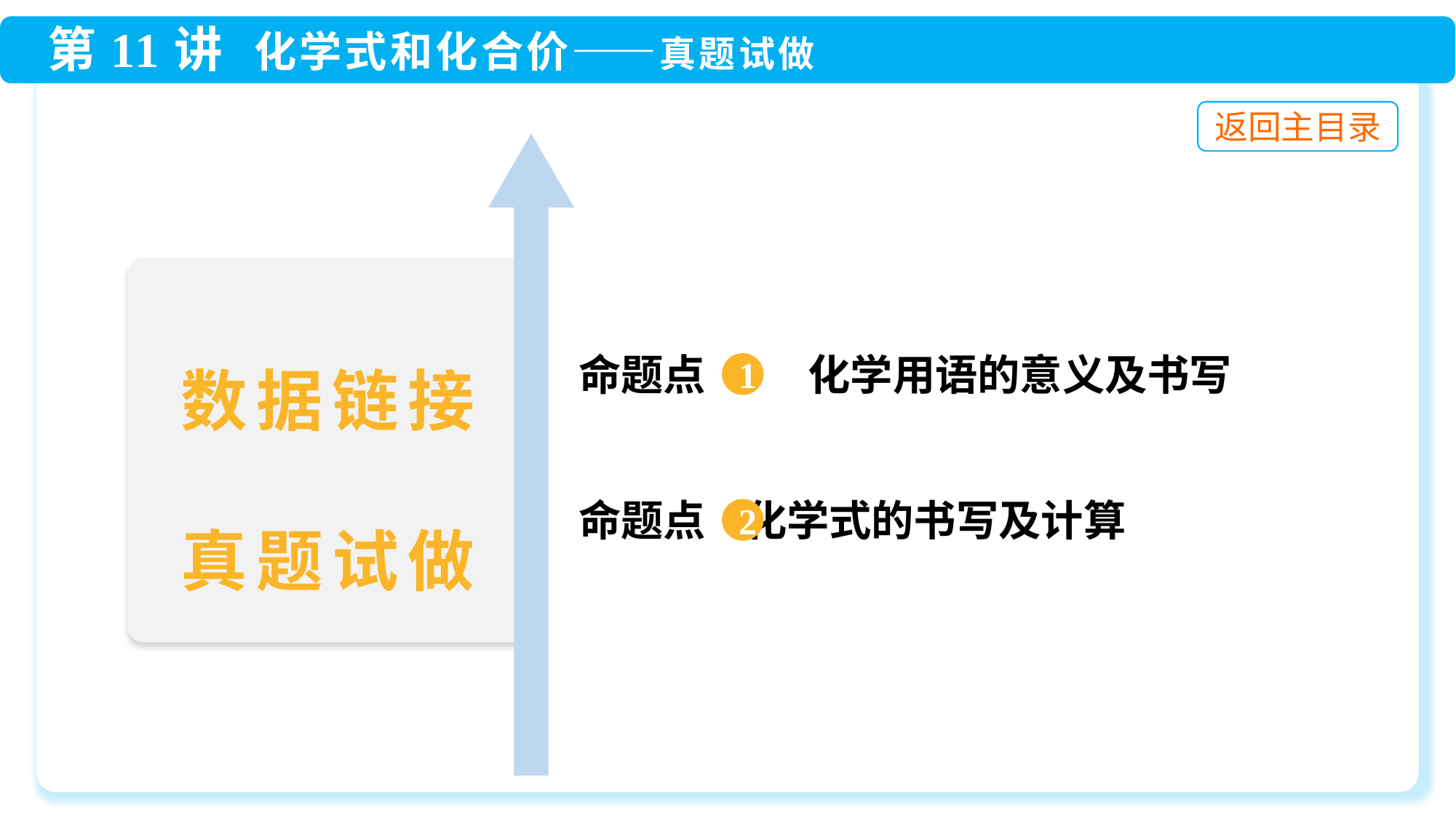

命题点 1  化学用语的意义及书写
数据链接
真题试做
1
 命题点    化学式的书写及计算
2